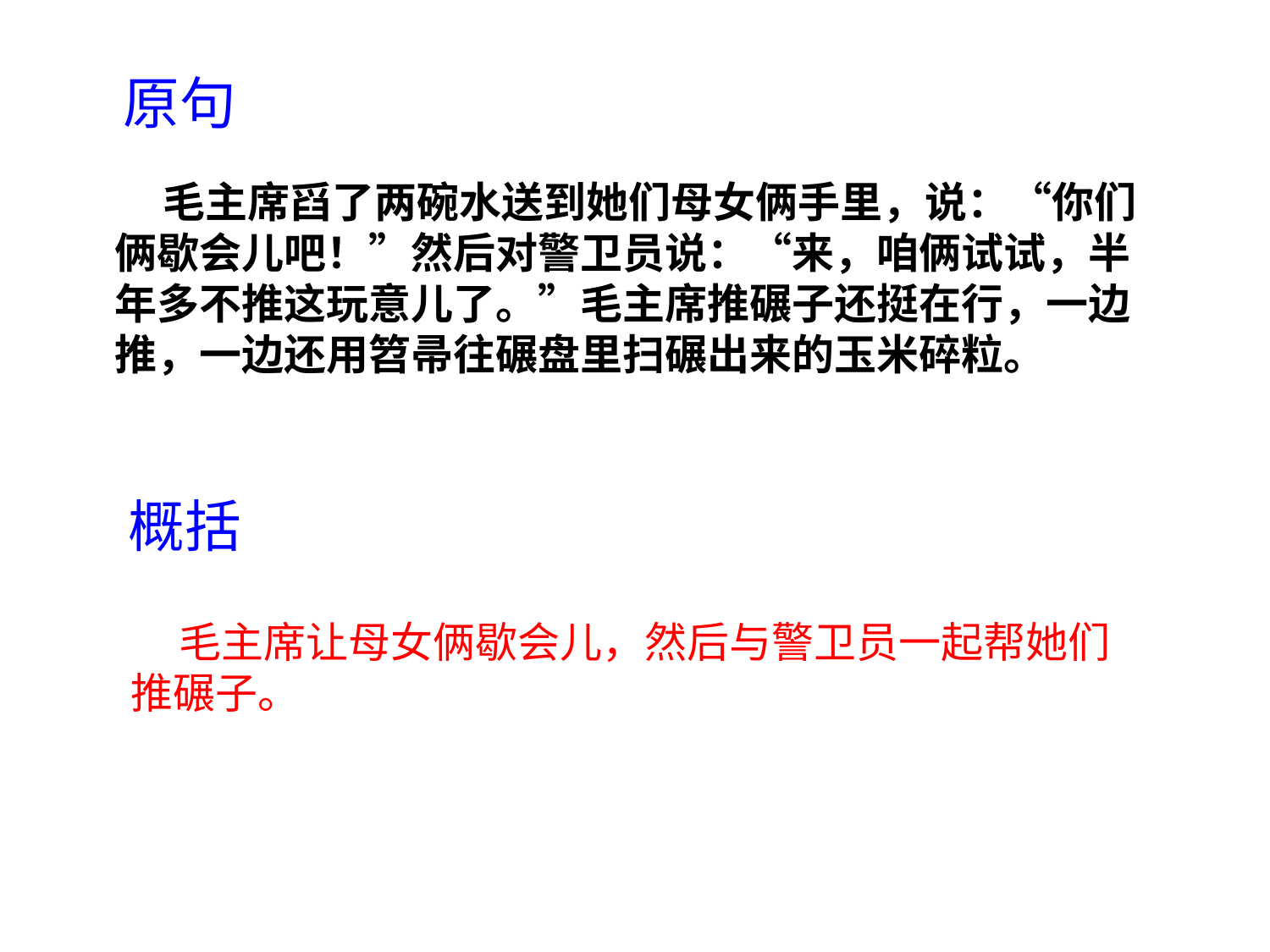

原句
    毛主席舀了两碗水送到她们母女俩手里，说：“你们俩歇会儿吧！”然后对警卫员说：“来，咱俩试试，半年多不推这玩意儿了。”毛主席推碾子还挺在行，一边推，一边还用笤帚往碾盘里扫碾出来的玉米碎粒。
概括
    毛主席让母女俩歇会儿，然后与警卫员一起帮她们推碾子。